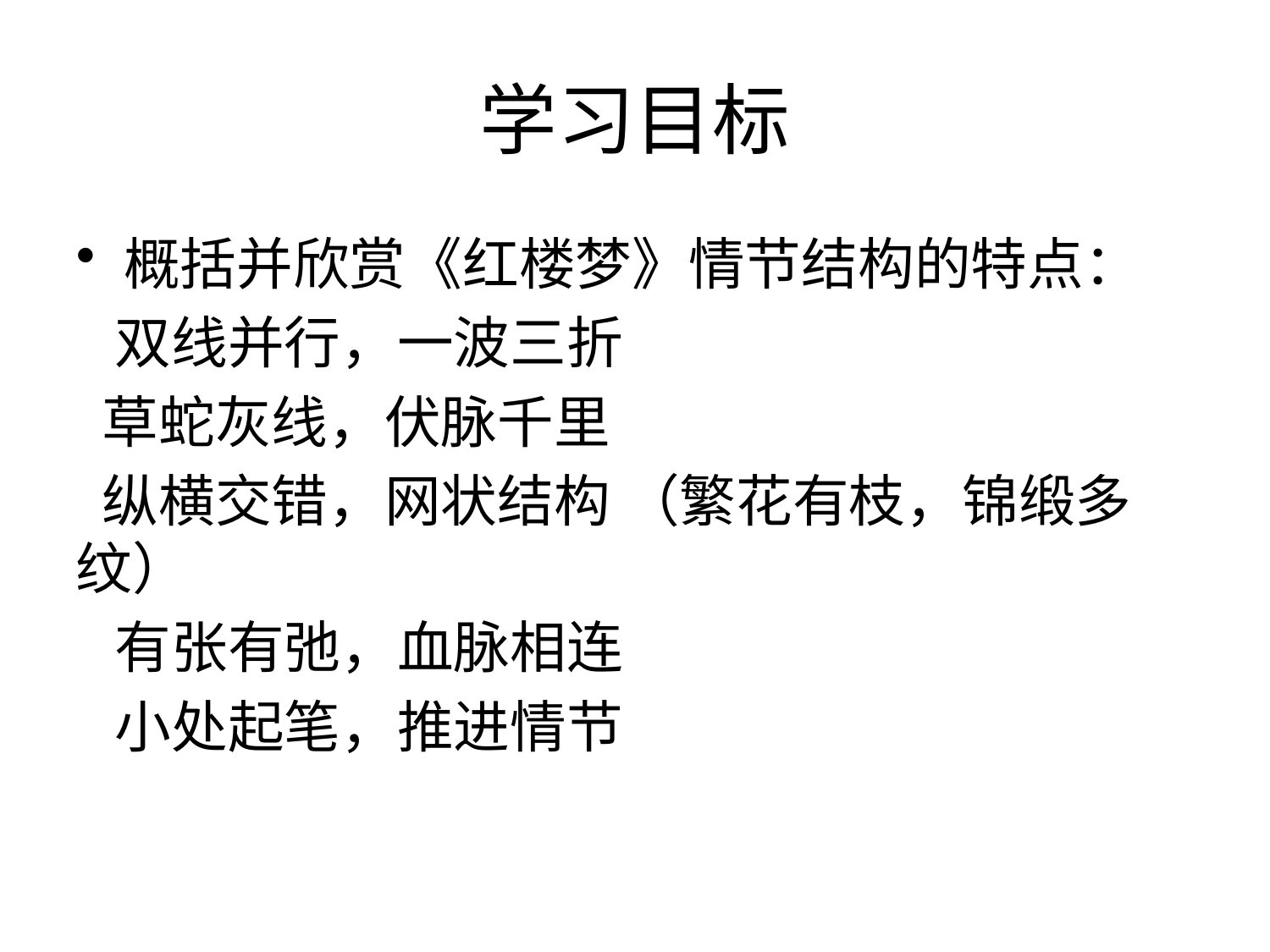

# 学习目标
概括并欣赏《红楼梦》情节结构的特点：
  双线并行，一波三折
 草蛇灰线，伏脉千里
 纵横交错，网状结构 （繁花有枝，锦缎多纹）
  有张有弛，血脉相连
  小处起笔，推进情节